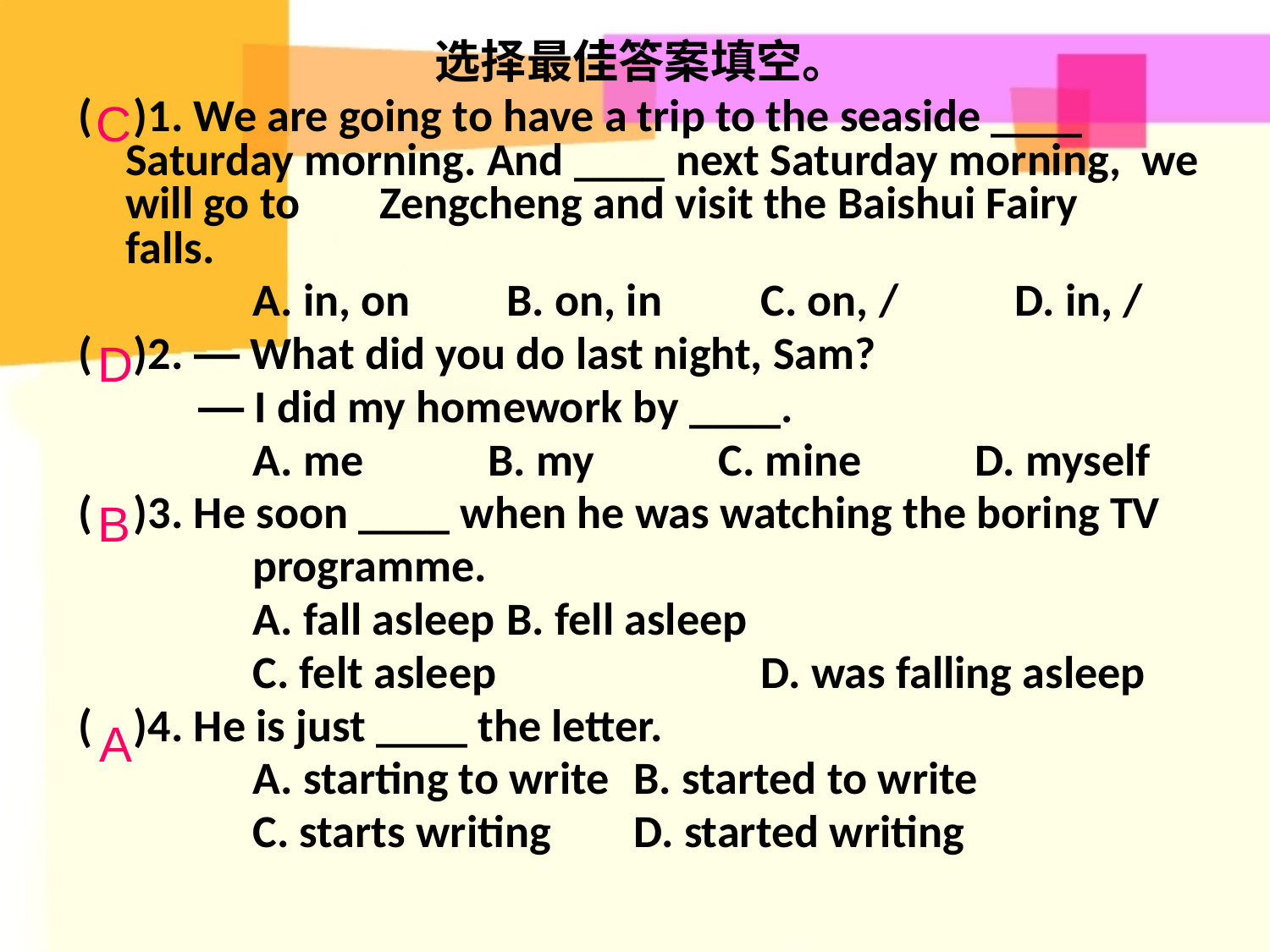

选择最佳答案填空。
(    )1. We are going to have a trip to the seaside ____ 	Saturday morning. And ____ next Saturday morning, 	we will go to 	Zengcheng and visit the Baishui Fairy 	falls.
		A. in, on 	B. on, in 	C. on, / 	D. in, /
(    )2. — What did you do last night, Sam?
	       — I did my homework by ____.
		A. me            B. my            C. mine           D. myself
(    )3. He soon ____ when he was watching the boring TV
		programme.
		A. fall asleep 	B. fell asleep
		C. felt asleep 		D. was falling asleep
(    )4. He is just ____ the letter.
		A. starting to write 	B. started to write
		C. starts writing	D. started writing
C
D
B
A